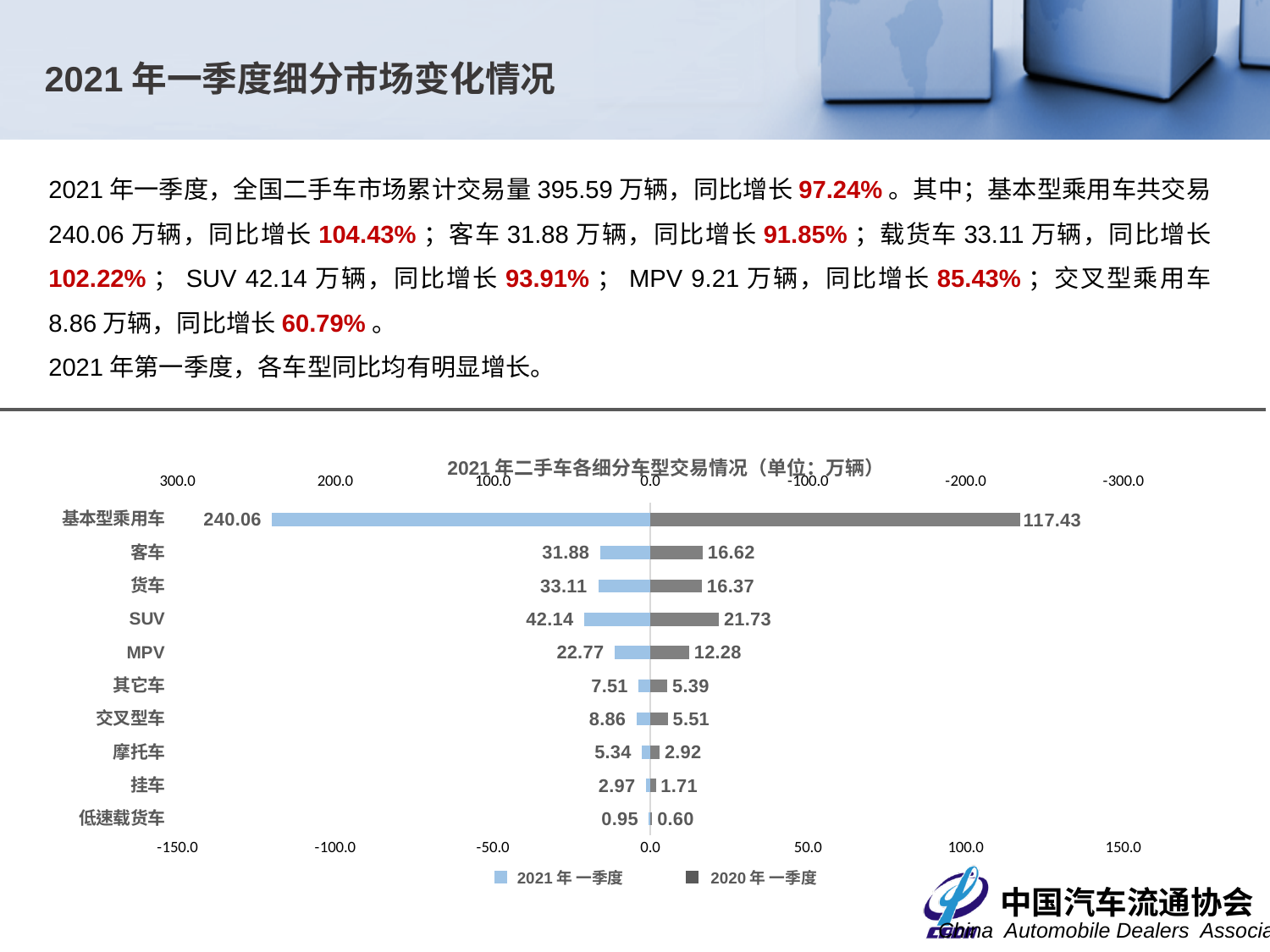

2021年一季度细分市场变化情况
2021年一季度，全国二手车市场累计交易量395.59万辆，同比增长97.24%。其中；基本型乘用车共交易240.06万辆，同比增长104.43%；客车31.88万辆，同比增长91.85%；载货车33.11万辆，同比增长102.22%；SUV 42.14万辆，同比增长93.91%；MPV 9.21万辆，同比增长85.43%；交叉型乘用车8.86万辆，同比增长60.79%。
2021年第一季度，各车型同比均有明显增长。

2021年二手车各细分车型交易情况（单位：万辆）

### Chart

| Category | 2020年 | 2021年 |
|---|---|---|
| 低速载货车 | 0.6034 | 0.9536 |
| 挂车 | 1.7069 | 2.9675 |
| 摩托车 | 2.9176 | 5.3385 |
| 交叉型车 | 5.5079 | 8.856 |
| 其它车 | 5.3902 | 7.5091 |
| MPV | 12.2792 | 22.7698 |
| SUV | 21.732 | 42.1413 |
| 货车 | 16.3745 | 33.1132 |
| 客车 | 16.6186 | 31.882 |
| 基本型乘用车 | 117.4309 | 240.0598 |
2021年 一季度

2020年 一季度